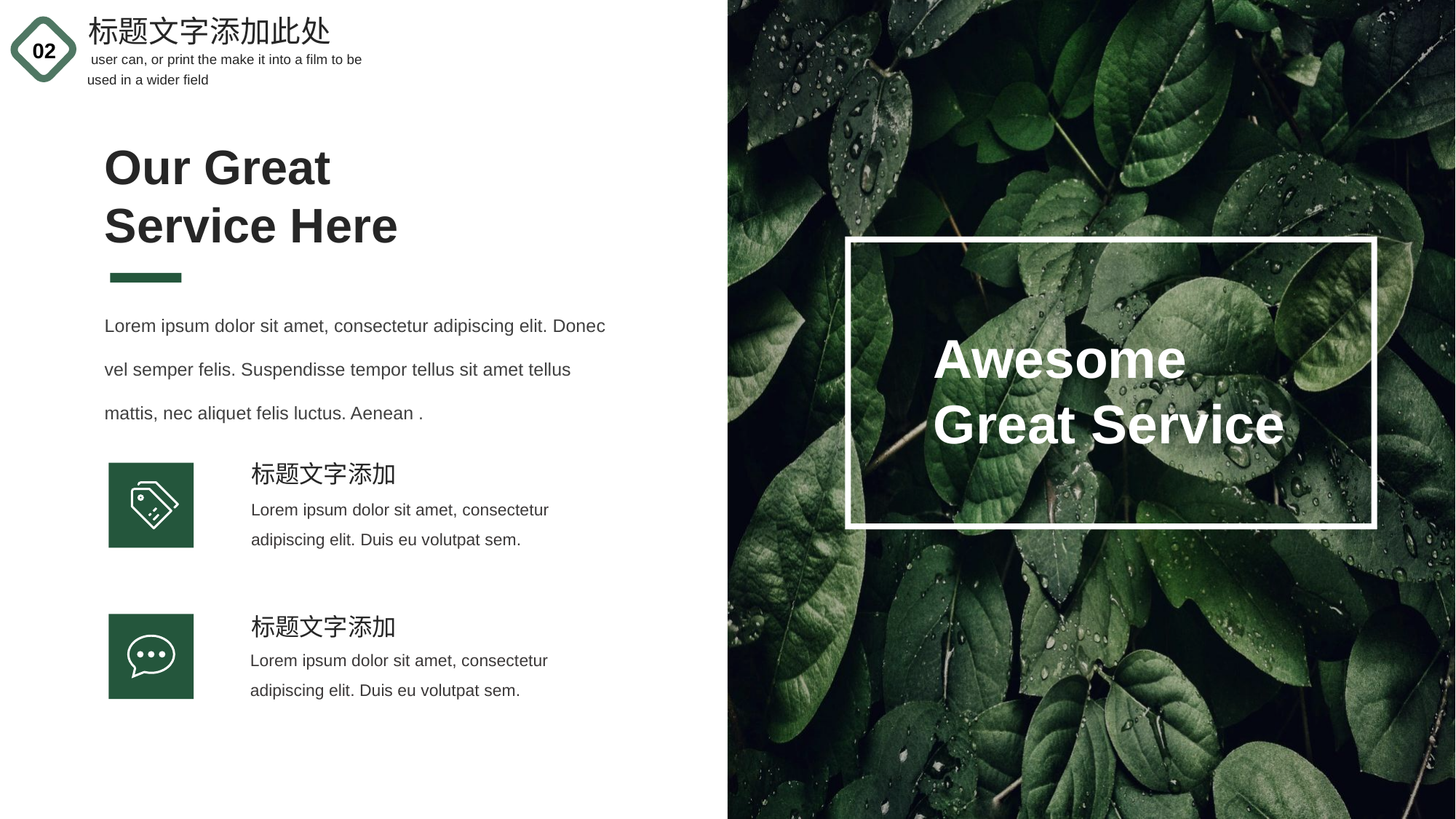

标题文字添加此处
 user can, or print the make it into a film to be used in a wider field

02
Our Great Service Here

Lorem ipsum dolor sit amet, consectetur adipiscing elit. Donec vel semper felis. Suspendisse tempor tellus sit amet tellus mattis, nec aliquet felis luctus. Aenean .
Awesome Great Service
标题文字添加

Lorem ipsum dolor sit amet, consectetur adipiscing elit. Duis eu volutpat sem.
标题文字添加

Lorem ipsum dolor sit amet, consectetur adipiscing elit. Duis eu volutpat sem.